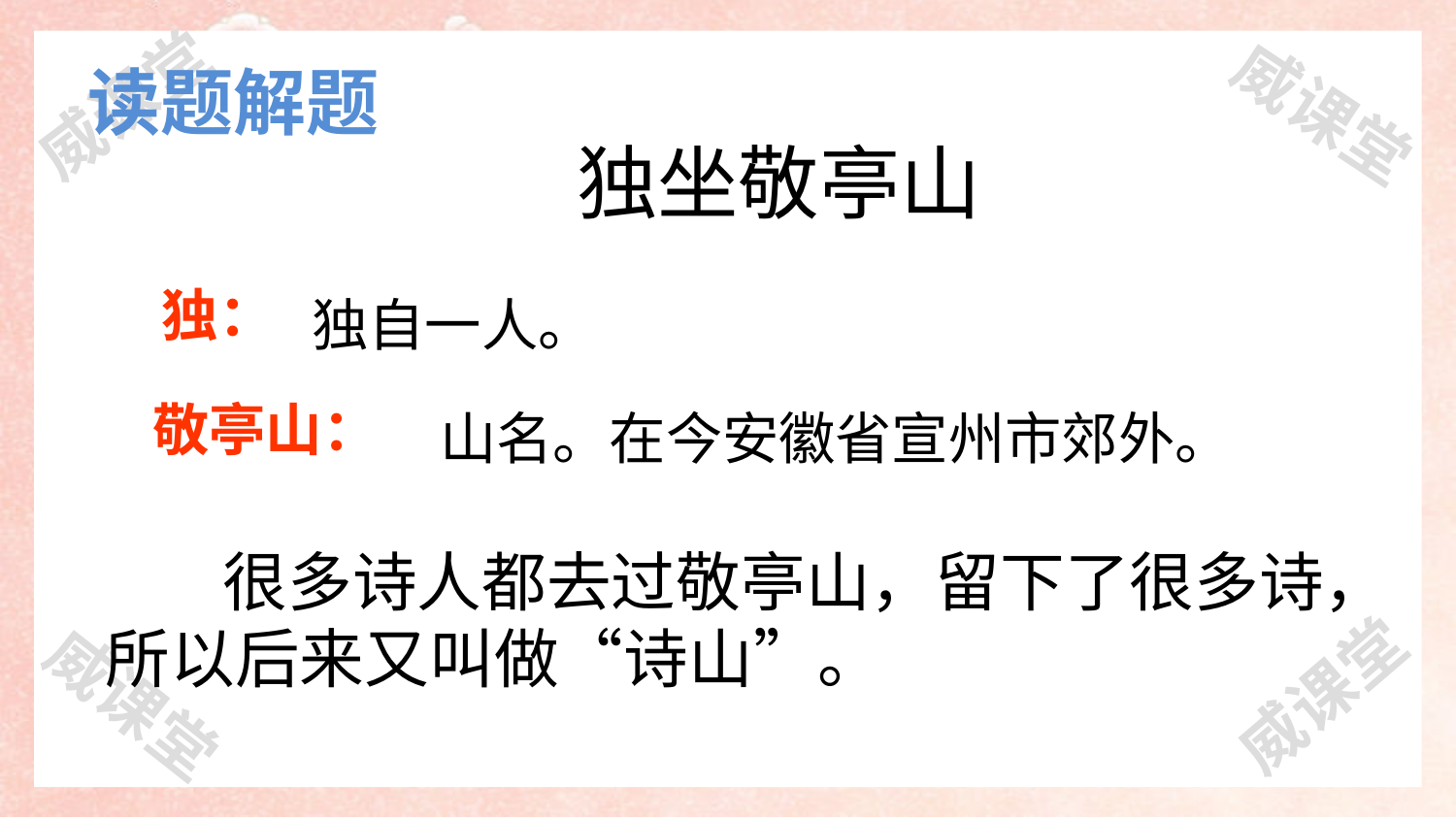

# 读题解题
独坐敬亭山
独：
独自一人。
敬亭山：
山名。在今安徽省宣州市郊外。
       很多诗人都去过敬亭山，留下了很多诗，所以后来又叫做“诗山”。